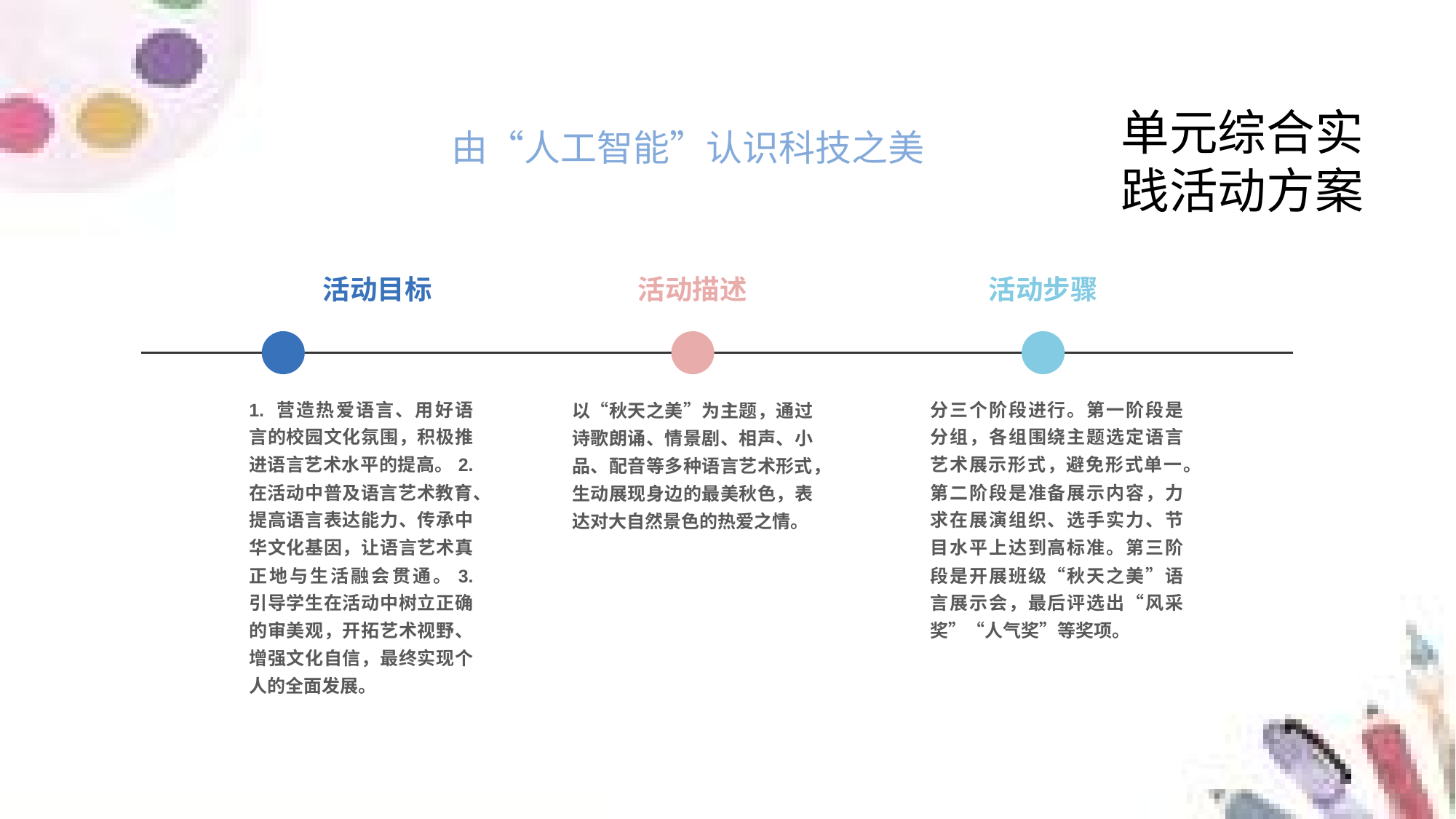

单元综合实践活动方案
由“人工智能”认识科技之美
活动目标
活动描述
活动步骤

1. 营造热爱语言、用好语言的校园文化氛围，积极推进语言艺术水平的提高。2. 在活动中普及语言艺术教育、提高语言表达能力、传承中华文化基因，让语言艺术真正地与生活融会贯通。3. 引导学生在活动中树立正确的审美观，开拓艺术视野、增强文化自信，最终实现个人的全面发展。
分三个阶段进行。第一阶段是分组，各组围绕主题选定语言艺术展示形式，避免形式单一。第二阶段是准备展示内容，力求在展演组织、选手实力、节目水平上达到高标准。第三阶段是开展班级“秋天之美”语言展示会，最后评选出“风采奖”“人气奖”等奖项。
以“秋天之美”为主题，通过诗歌朗诵、情景剧、相声、小品、配音等多种语言艺术形式，生动展现身边的最美秋色，表达对大自然景色的热爱之情。